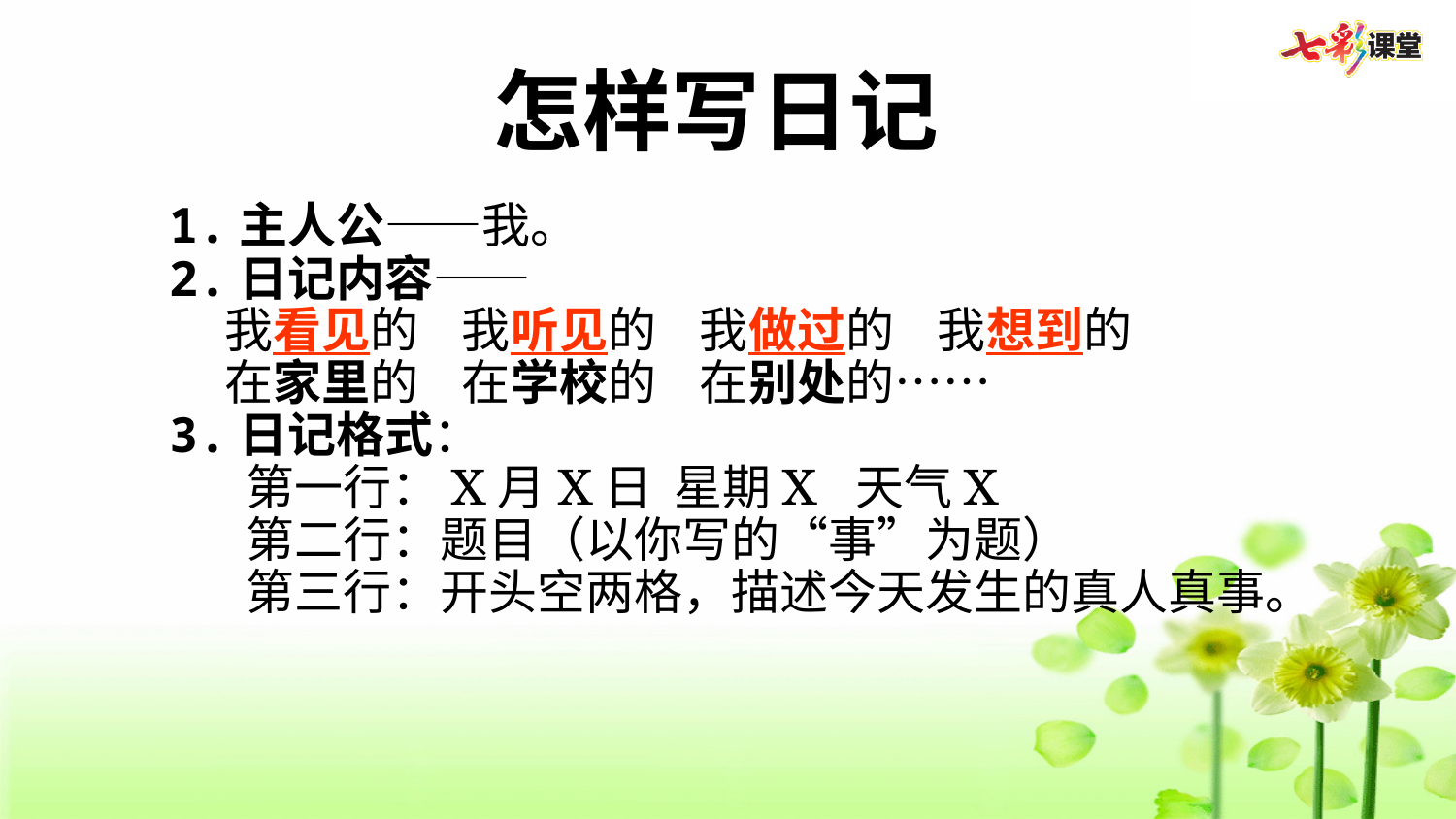

怎样写日记
1.主人公——我。
2.日记内容——
    我看见的    我听见的    我做过的    我想到的
    在家里的    在学校的    在别处的……
3.日记格式：
      第一行：X月X日  星期X  天气X
      第二行：题目（以你写的“事”为题）
      第三行：开头空两格，描述今天发生的真人真事。